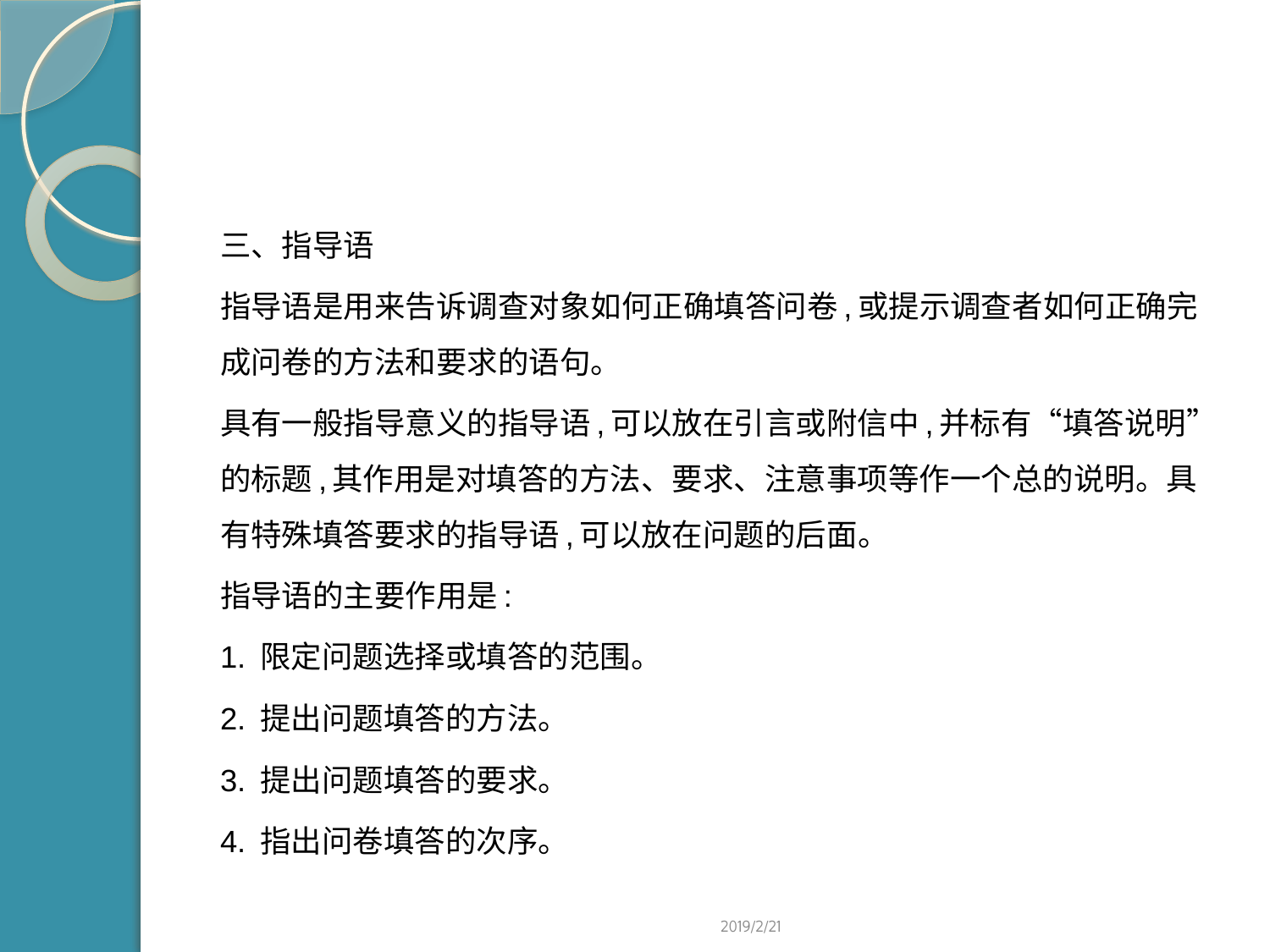

#
三、指导语
指导语是用来告诉调查对象如何正确填答问卷,或提示调查者如何正确完成问卷的方法和要求的语句。
具有一般指导意义的指导语,可以放在引言或附信中,并标有“填答说明”的标题,其作用是对填答的方法、要求、注意事项等作一个总的说明。具有特殊填答要求的指导语,可以放在问题的后面。
指导语的主要作用是:
1. 限定问题选择或填答的范围。
2. 提出问题填答的方法。
3. 提出问题填答的要求。
4. 指出问卷填答的次序。
2019/2/21